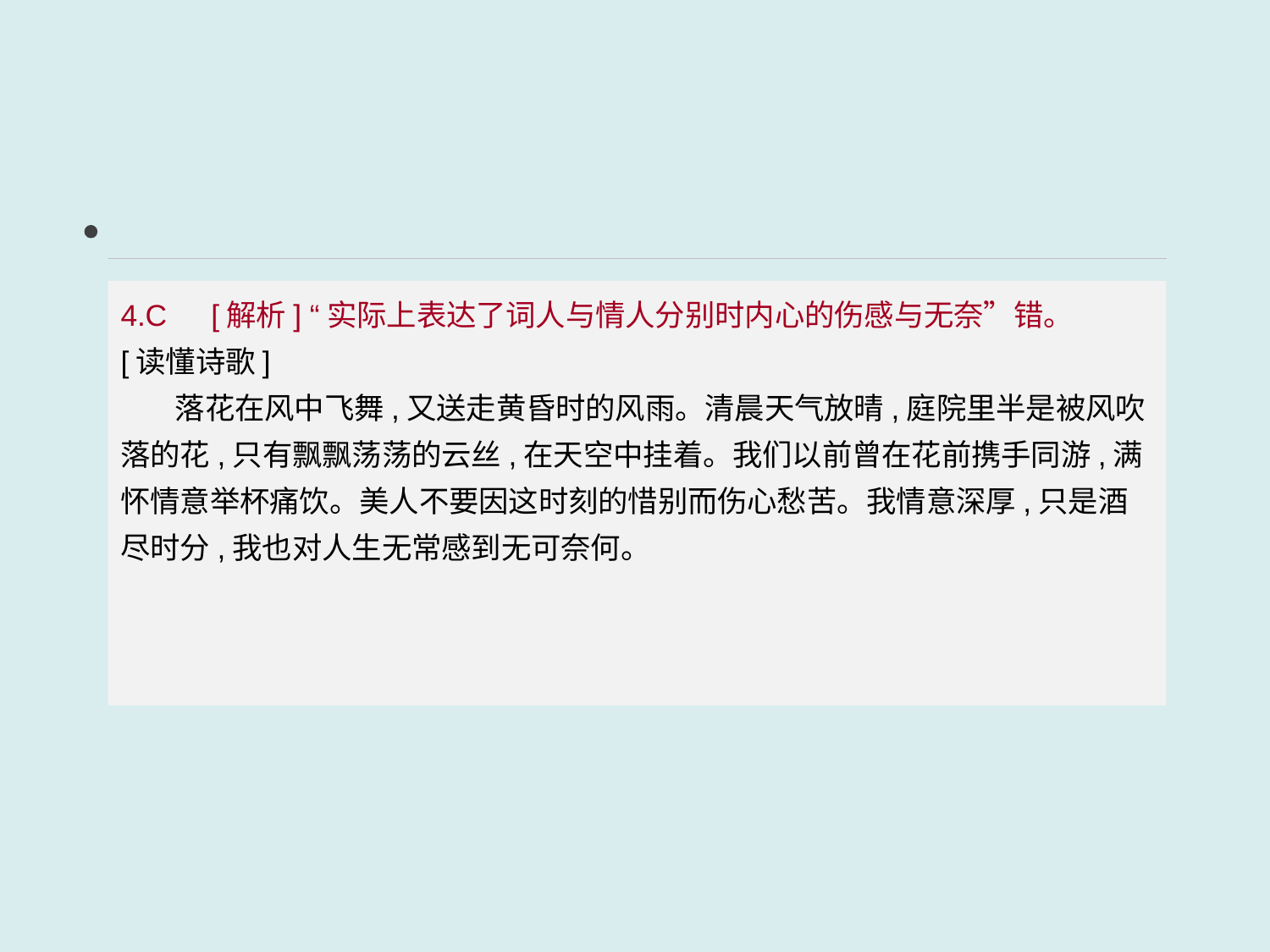

4.C　[解析] “实际上表达了词人与情人分别时内心的伤感与无奈”错。
[读懂诗歌]
       落花在风中飞舞,又送走黄昏时的风雨。清晨天气放晴,庭院里半是被风吹落的花,只有飘飘荡荡的云丝,在天空中挂着。我们以前曾在花前携手同游,满怀情意举杯痛饮。美人不要因这时刻的惜别而伤心愁苦。我情意深厚,只是酒尽时分,我也对人生无常感到无可奈何。